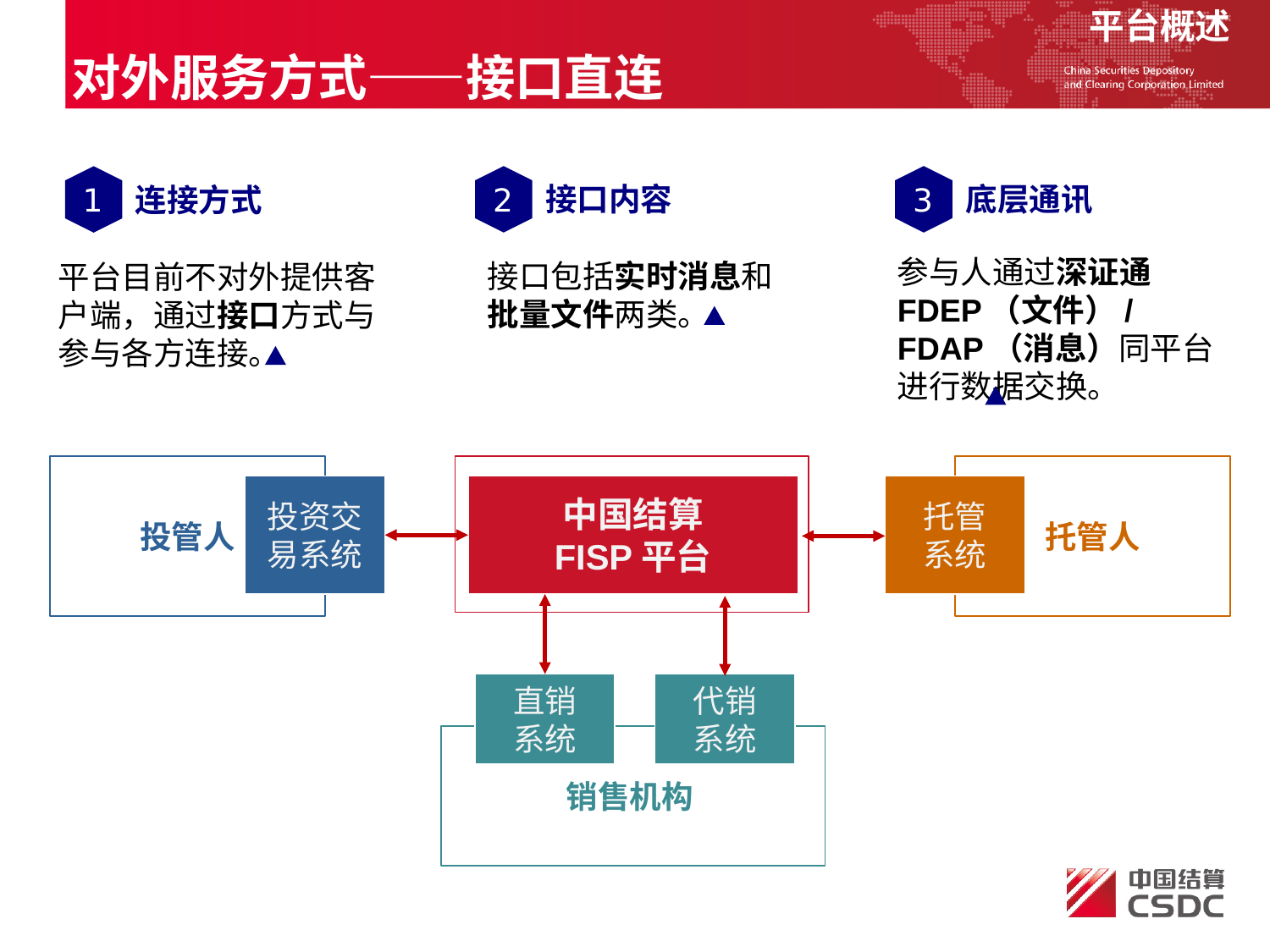

平台概述
对外服务方式——接口直连
2
3
1
接口内容
底层通讯
连接方式
参与人通过深证通
FDEP（文件）/FDAP（消息）同平台进行数据交换。
接口包括实时消息和批量文件两类。
平台目前不对外提供客户端，通过接口方式与参与各方连接。

投管人
托管人
投资交易系统
中国结算
FISP平台
托管
系统
直销
系统
代销
系统
销售机构